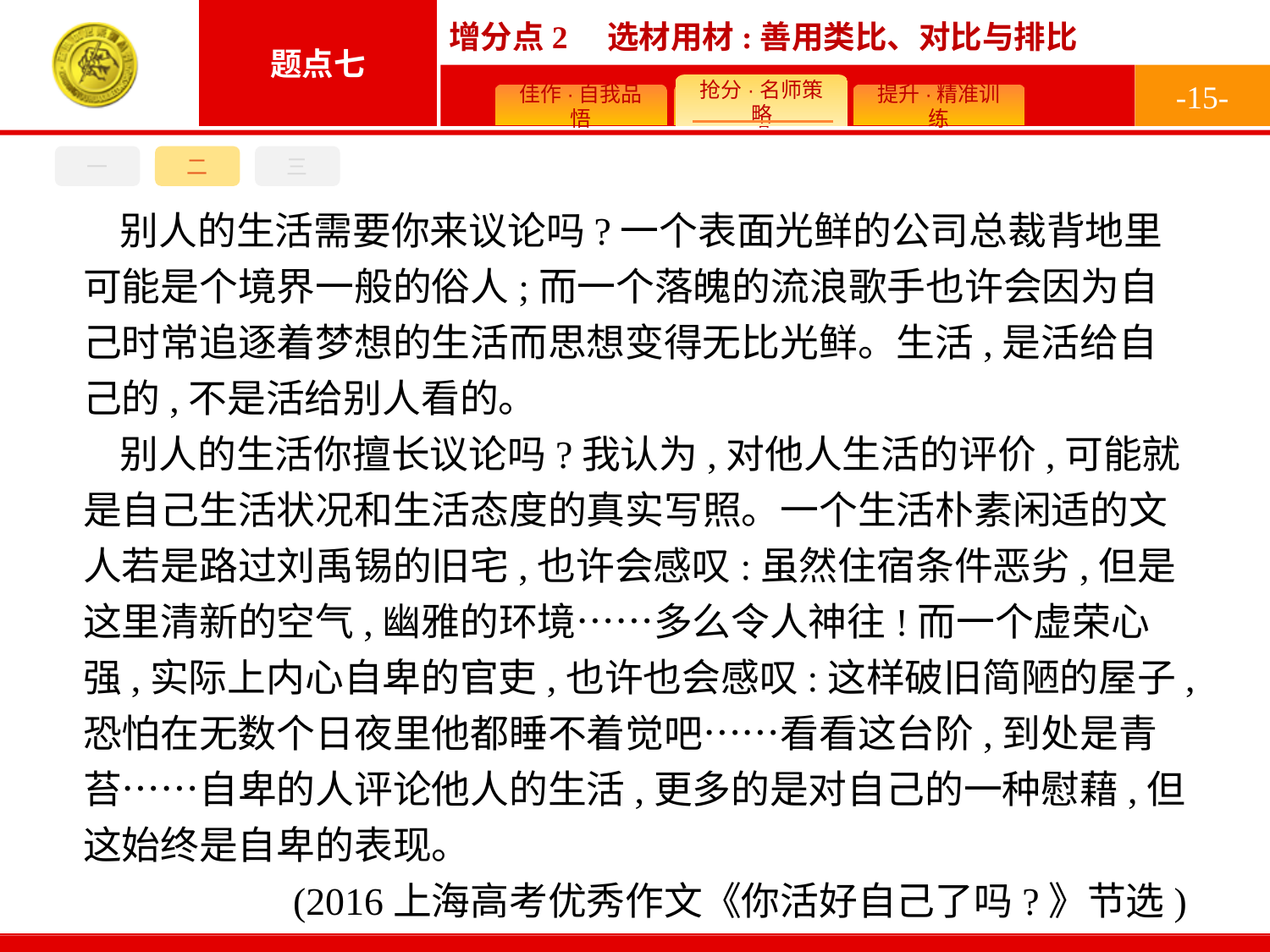

-15-
一
二
三
别人的生活需要你来议论吗?一个表面光鲜的公司总裁背地里可能是个境界一般的俗人;而一个落魄的流浪歌手也许会因为自己时常追逐着梦想的生活而思想变得无比光鲜。生活,是活给自己的,不是活给别人看的。
别人的生活你擅长议论吗?我认为,对他人生活的评价,可能就是自己生活状况和生活态度的真实写照。一个生活朴素闲适的文人若是路过刘禹锡的旧宅,也许会感叹:虽然住宿条件恶劣,但是这里清新的空气,幽雅的环境……多么令人神往!而一个虚荣心强,实际上内心自卑的官吏,也许也会感叹:这样破旧简陋的屋子,恐怕在无数个日夜里他都睡不着觉吧……看看这台阶,到处是青苔……自卑的人评论他人的生活,更多的是对自己的一种慰藉,但这始终是自卑的表现。
(2016上海高考优秀作文《你活好自己了吗?》节选)